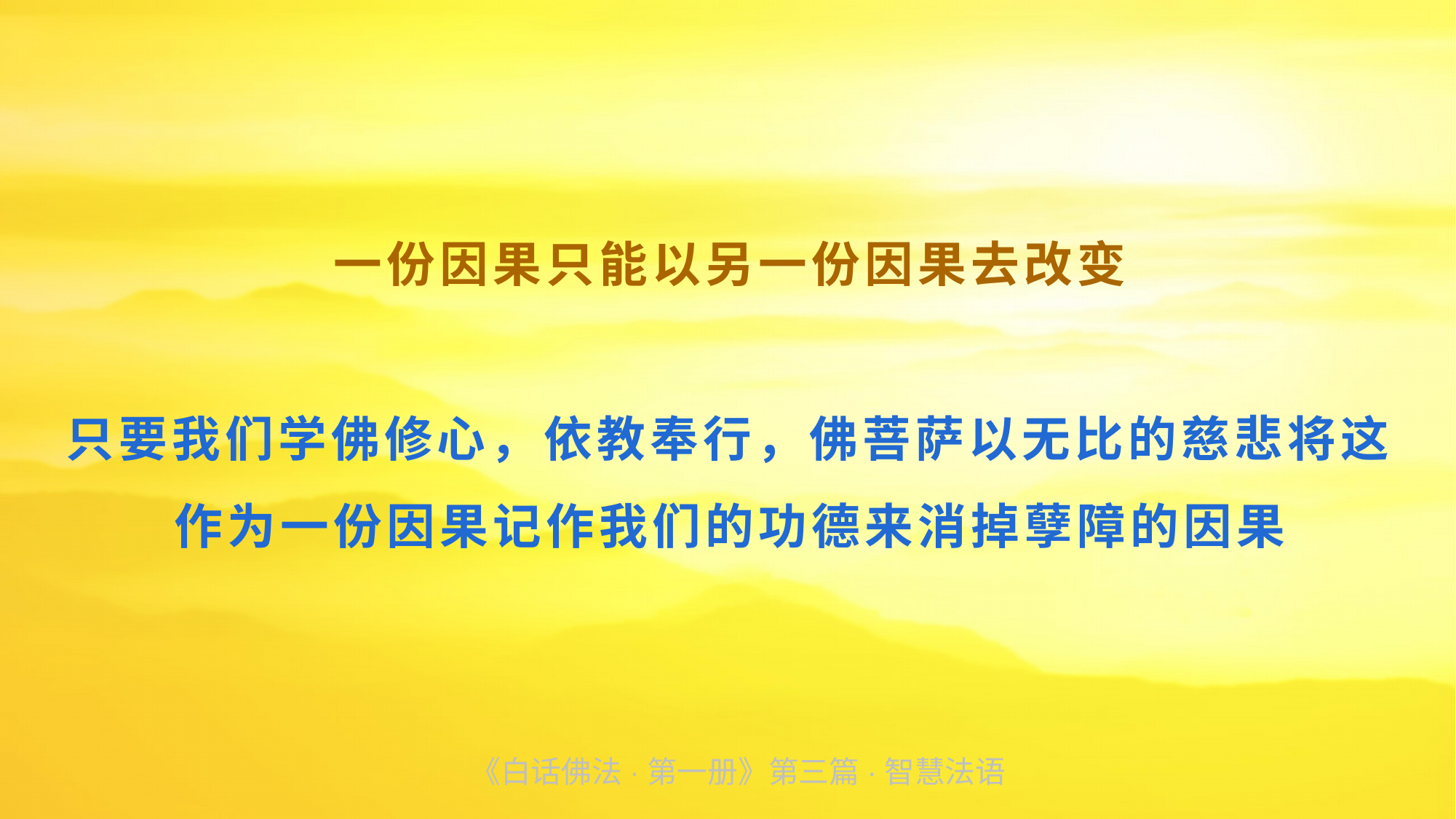

一份因果只能以另一份因果去改变

只要我们学佛修心，依教奉行，佛菩萨以无比的慈悲将这作为一份因果记作我们的功德来消掉孽障的因果
  《白话佛法·第一册》第三篇·智慧法语